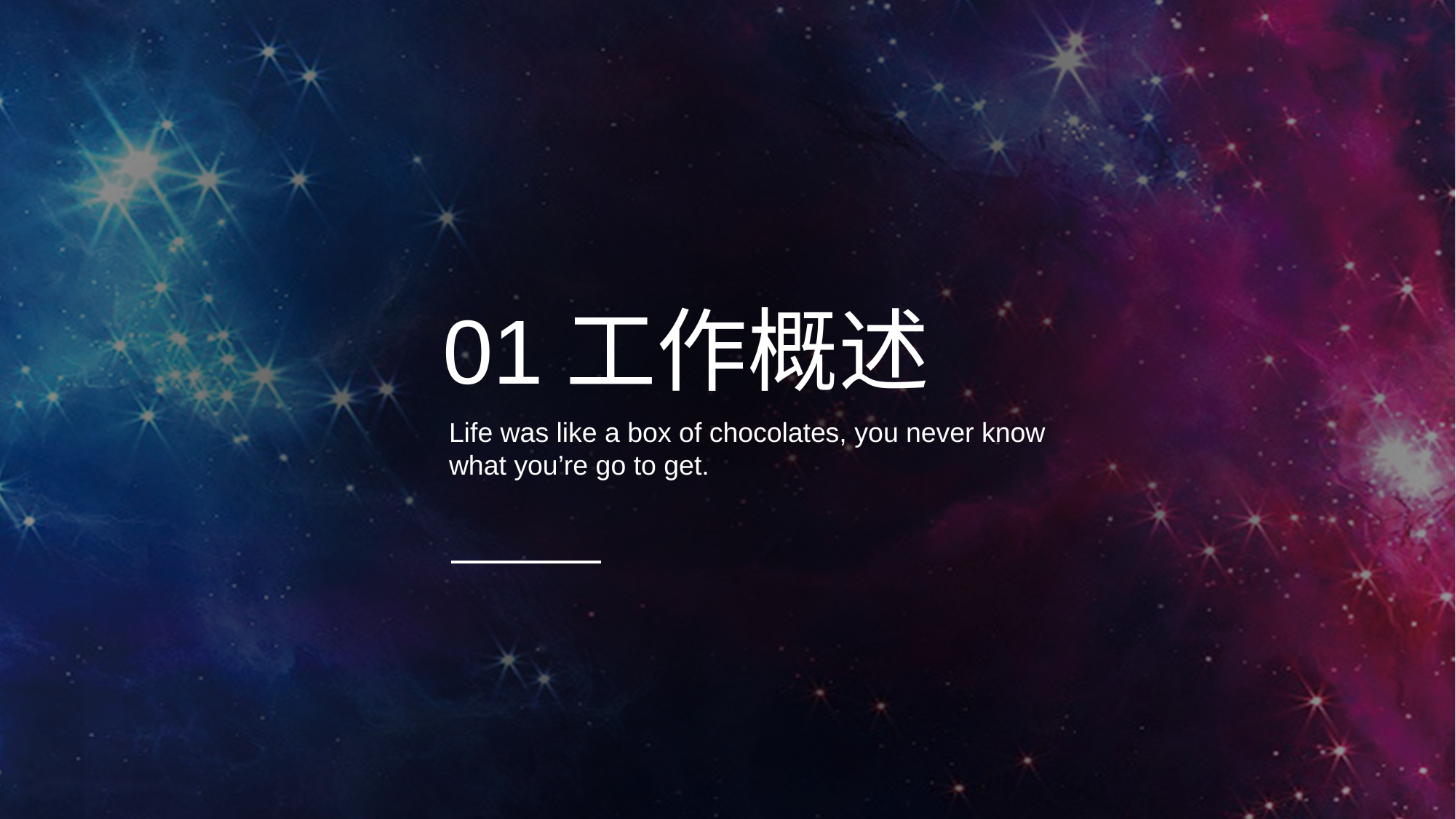

01工作概述

Life was like a box of chocolates, you never know what you’re go to get.